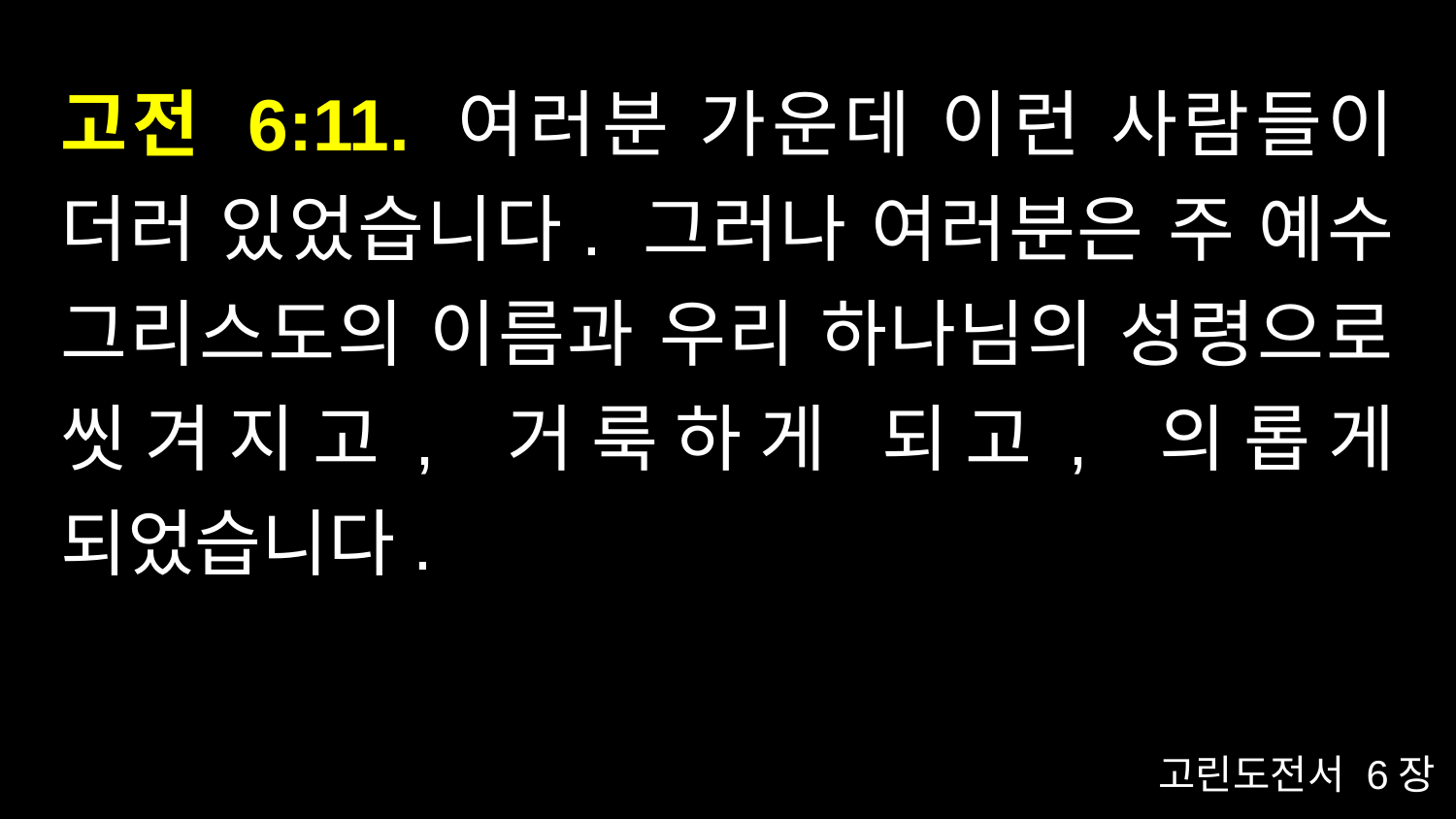

# 고전 6:11. 여러분 가운데 이런 사람들이 더러 있었습니다. 그러나 여러분은 주 예수 그리스도의 이름과 우리 하나님의 성령으로 씻겨지고, 거룩하게 되고, 의롭게 되었습니다.
고린도전서 6장